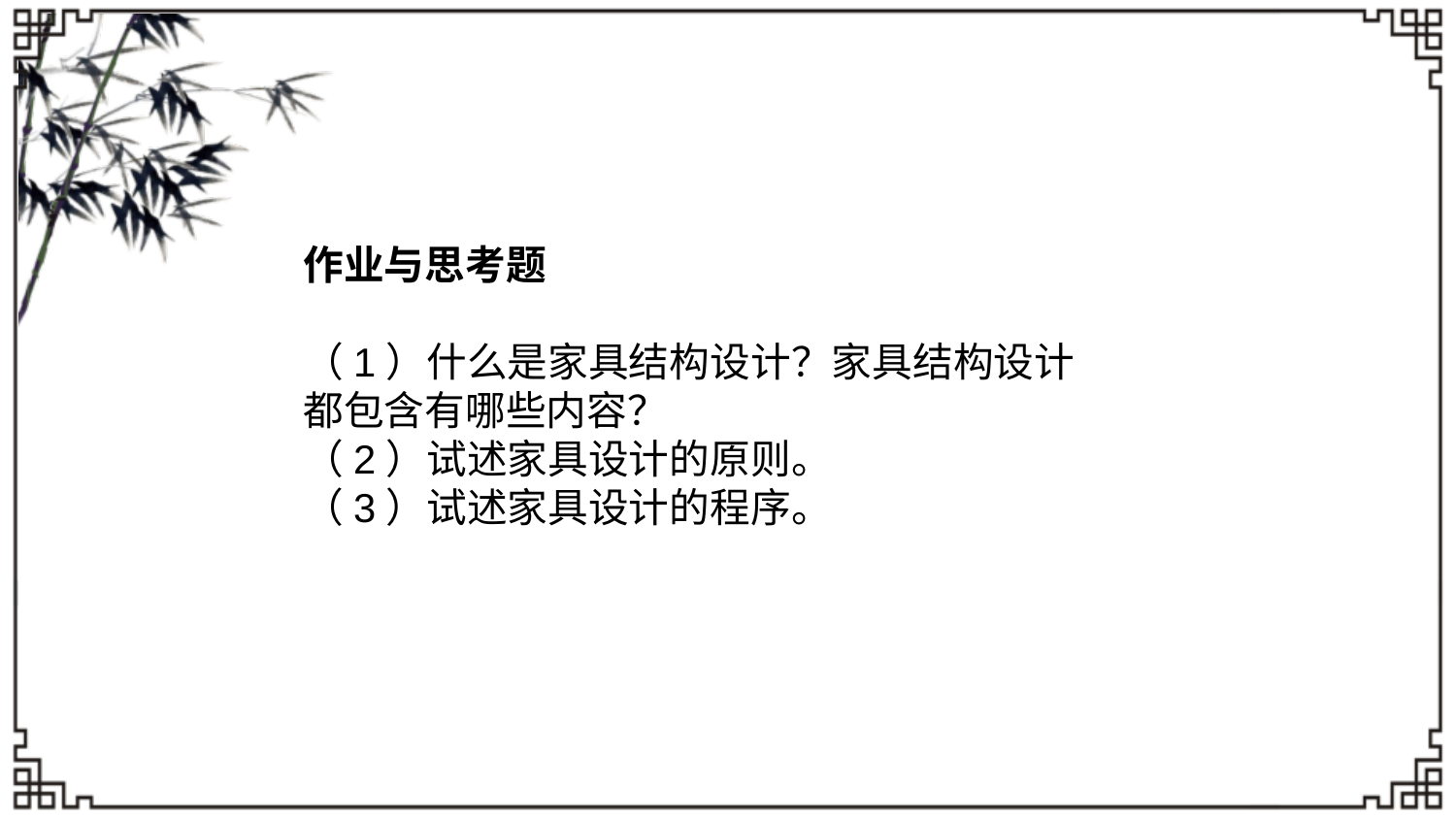

作业与思考题（1）什么是家具结构设计？家具结构设计都包含有哪些内容？（2）试述家具设计的原则。（3）试述家具设计的程序。